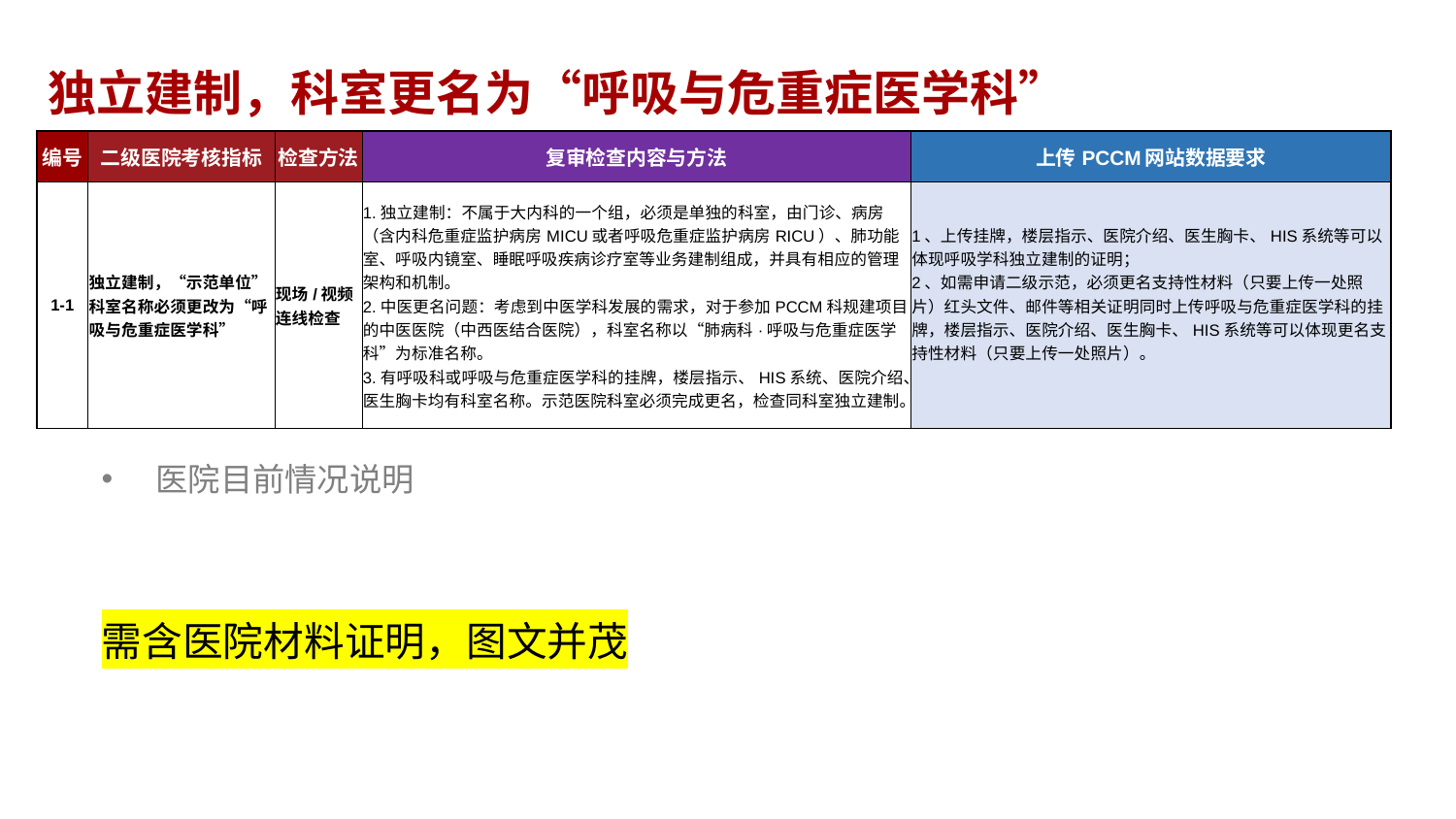

独立建制，科室更名为“呼吸与危重症医学科”
| 编号 | 二级医院考核指标 | 检查方法 | 复审检查内容与方法 | 上传PCCM网站数据要求 |
| --- | --- | --- | --- | --- |
| 1-1 | 独立建制，“示范单位”科室名称必须更改为“呼吸与危重症医学科” | 现场/视频连线检查 | 1.独立建制：不属于大内科的一个组，必须是单独的科室，由门诊、病房（含内科危重症监护病房MICU或者呼吸危重症监护病房RICU）、肺功能室、呼吸内镜室、睡眠呼吸疾病诊疗室等业务建制组成，并具有相应的管理架构和机制。 2.中医更名问题：考虑到中医学科发展的需求，对于参加PCCM科规建项目的中医医院（中西医结合医院），科室名称以“肺病科·呼吸与危重症医学科”为标准名称。 3.有呼吸科或呼吸与危重症医学科的挂牌，楼层指示、HIS系统、医院介绍、医生胸卡均有科室名称。示范医院科室必须完成更名，检查同科室独立建制。 | 1、上传挂牌，楼层指示、医院介绍、医生胸卡、HIS系统等可以体现呼吸学科独立建制的证明； 2、如需申请二级示范，必须更名支持性材料（只要上传一处照片）红头文件、邮件等相关证明同时上传呼吸与危重症医学科的挂牌，楼层指示、医院介绍、医生胸卡、HIS系统等可以体现更名支持性材料（只要上传一处照片）。 |
医院目前情况说明
需含医院材料证明，图文并茂